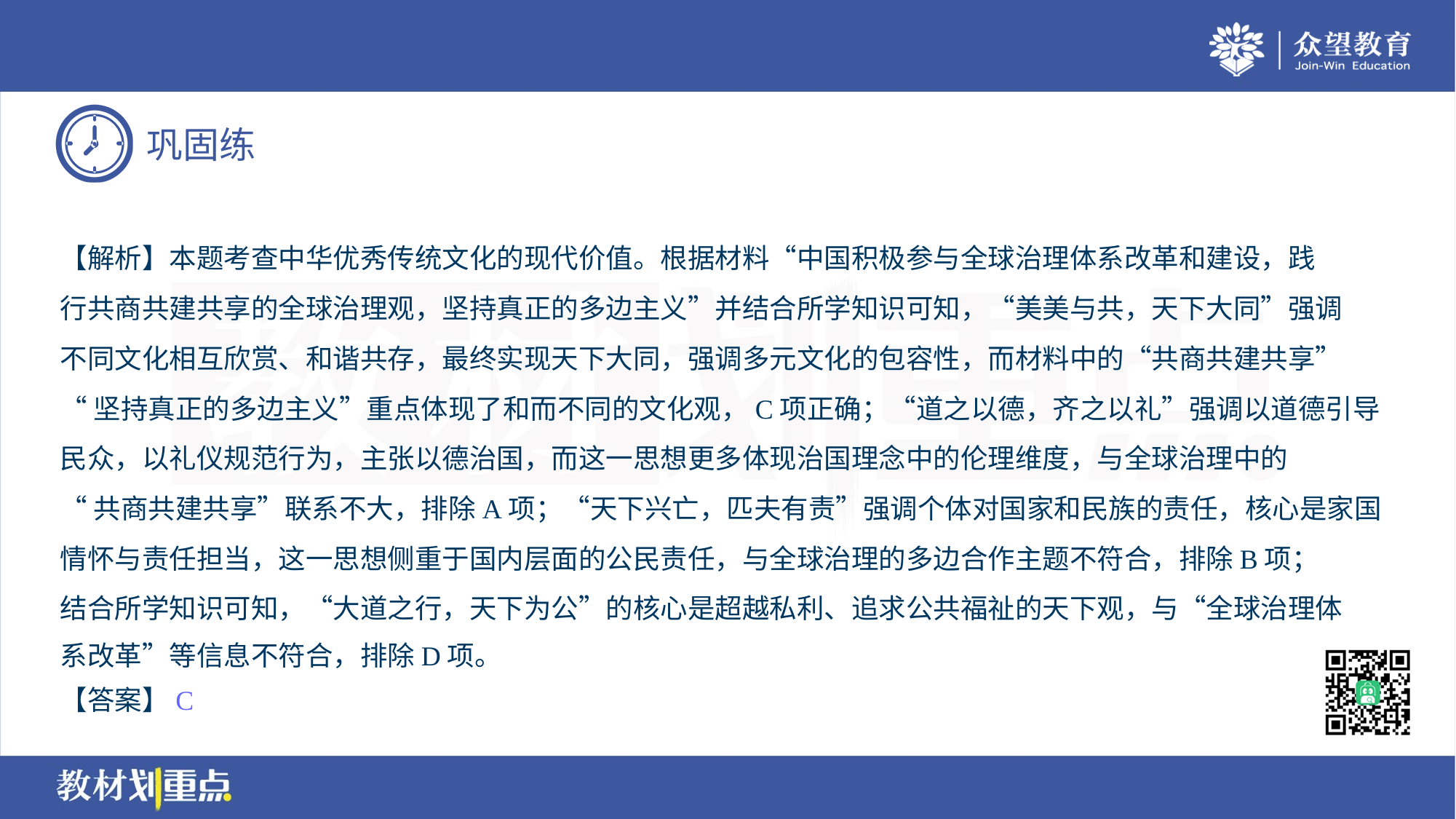

【解析】本题考查中华优秀传统文化的现代价值。根据材料“中国积极参与全球治理体系改革和建设，践
行共商共建共享的全球治理观，坚持真正的多边主义”并结合所学知识可知，“美美与共，天下大同”强调
不同文化相互欣赏、和谐共存，最终实现天下大同，强调多元文化的包容性，而材料中的“共商共建共享”
“坚持真正的多边主义”重点体现了和而不同的文化观，C项正确；“道之以德，齐之以礼”强调以道德引导
民众，以礼仪规范行为，主张以德治国，而这一思想更多体现治国理念中的伦理维度，与全球治理中的
“共商共建共享”联系不大，排除A项；“天下兴亡，匹夫有责”强调个体对国家和民族的责任，核心是家国
情怀与责任担当，这一思想侧重于国内层面的公民责任，与全球治理的多边合作主题不符合，排除B项；
结合所学知识可知，“大道之行，天下为公”的核心是超越私利、追求公共福祉的天下观，与“全球治理体
系改革”等信息不符合，排除D项。
【答案】C